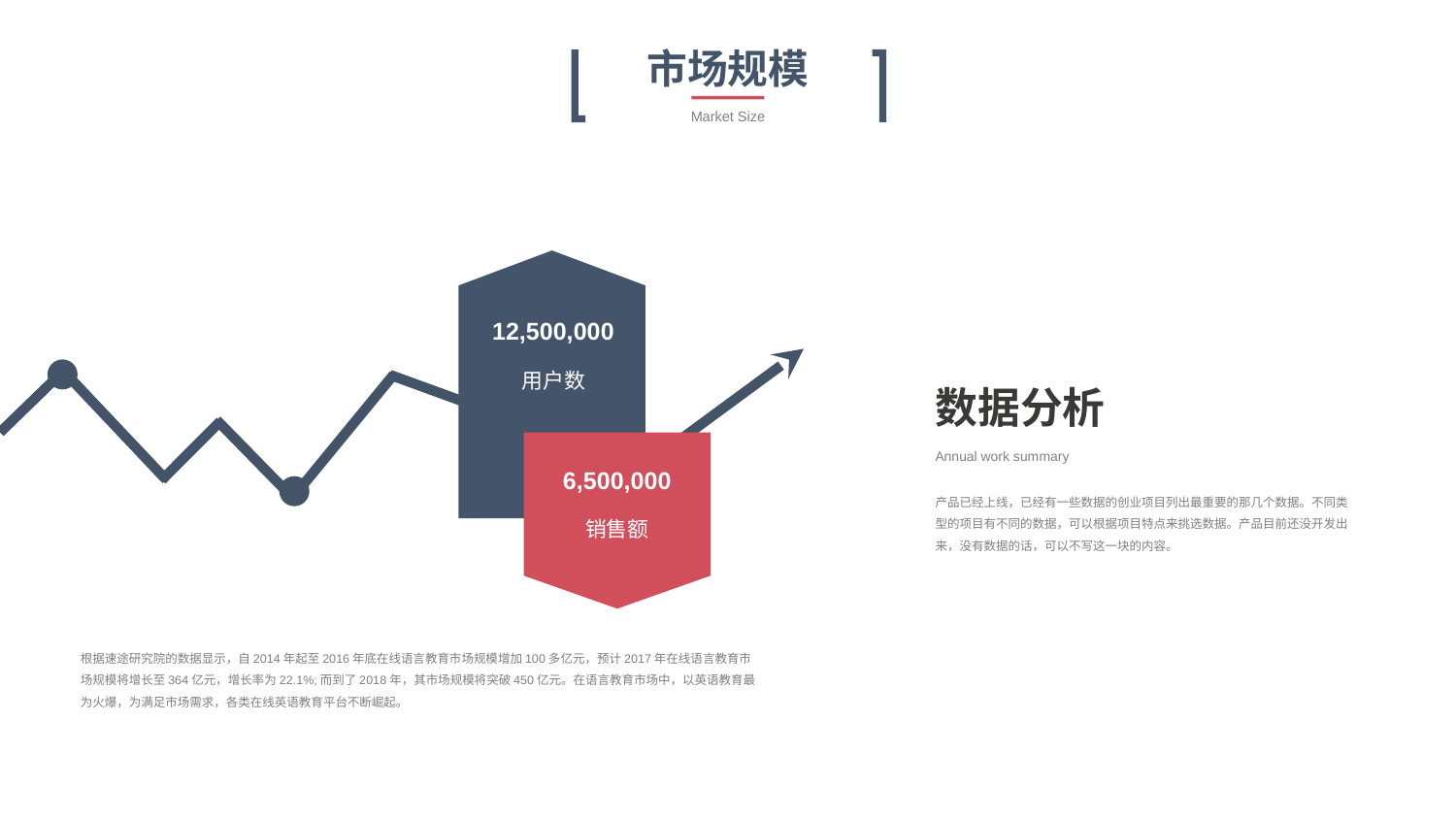

市场规模

Market Size

12,500,000
用户数

数据分析

Annual work summary
6,500,000

产品已经上线，已经有一些数据的创业项目列出最重要的那几个数据。不同类型的项目有不同的数据，可以根据项目特点来挑选数据。产品目前还没开发出来，没有数据的话，可以不写这一块的内容。
销售额
根据速途研究院的数据显示，自2014年起至2016年底在线语言教育市场规模增加100多亿元，预计2017年在线语言教育市场规模将增长至364亿元，增长率为22.1%;而到了2018年，其市场规模将突破450亿元。在语言教育市场中，以英语教育最为火爆，为满足市场需求，各类在线英语教育平台不断崛起。